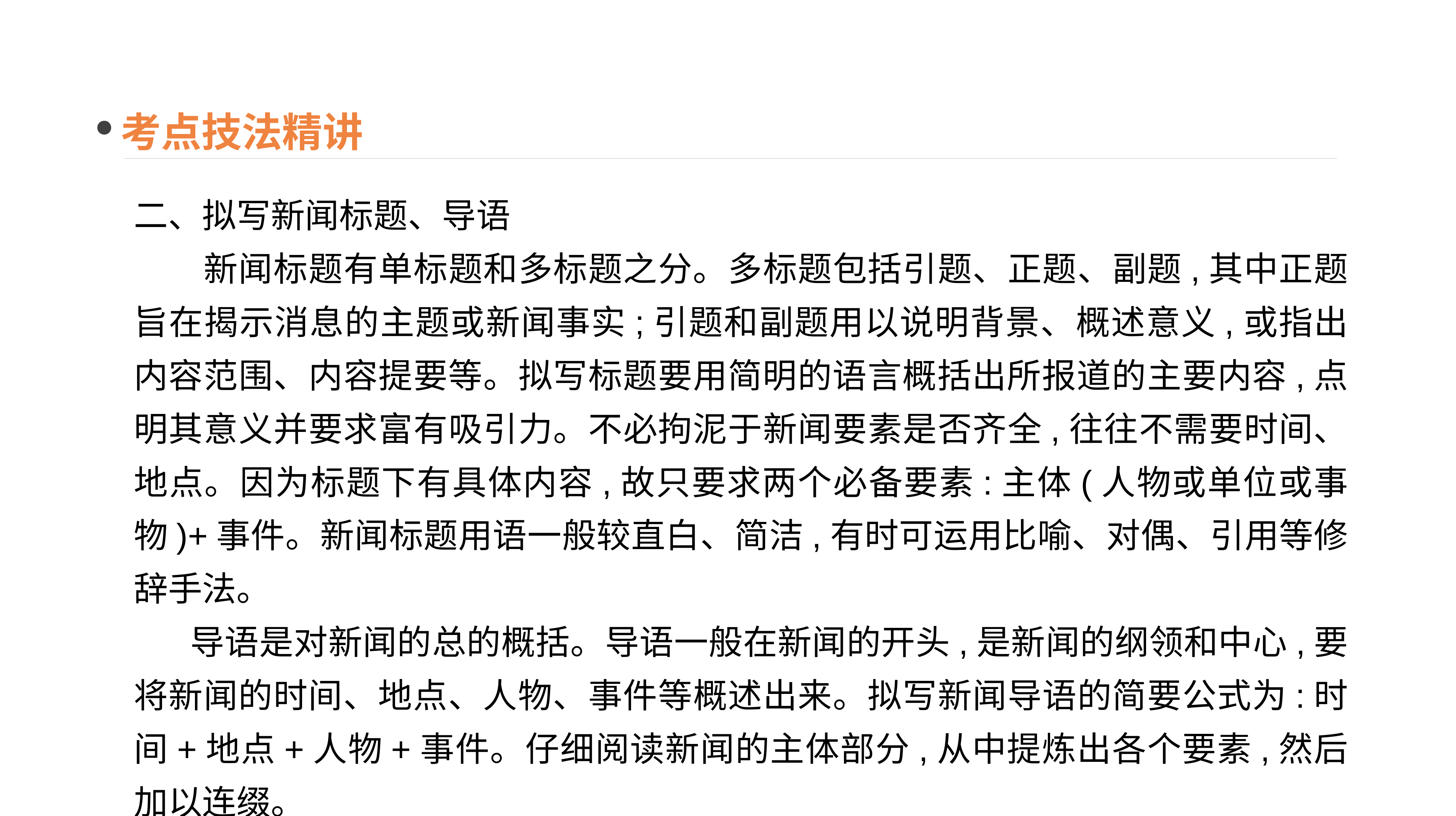

考点技法精讲

二、拟写新闻标题、导语
　　新闻标题有单标题和多标题之分。多标题包括引题、正题、副题,其中正题旨在揭示消息的主题或新闻事实;引题和副题用以说明背景、概述意义,或指出内容范围、内容提要等。拟写标题要用简明的语言概括出所报道的主要内容,点明其意义并要求富有吸引力。不必拘泥于新闻要素是否齐全,往往不需要时间、地点。因为标题下有具体内容,故只要求两个必备要素:主体(人物或单位或事物)+事件。新闻标题用语一般较直白、简洁,有时可运用比喻、对偶、引用等修辞手法。
      导语是对新闻的总的概括。导语一般在新闻的开头,是新闻的纲领和中心,要将新闻的时间、地点、人物、事件等概述出来。拟写新闻导语的简要公式为:时间+地点+人物+事件。仔细阅读新闻的主体部分,从中提炼出各个要素,然后加以连缀。